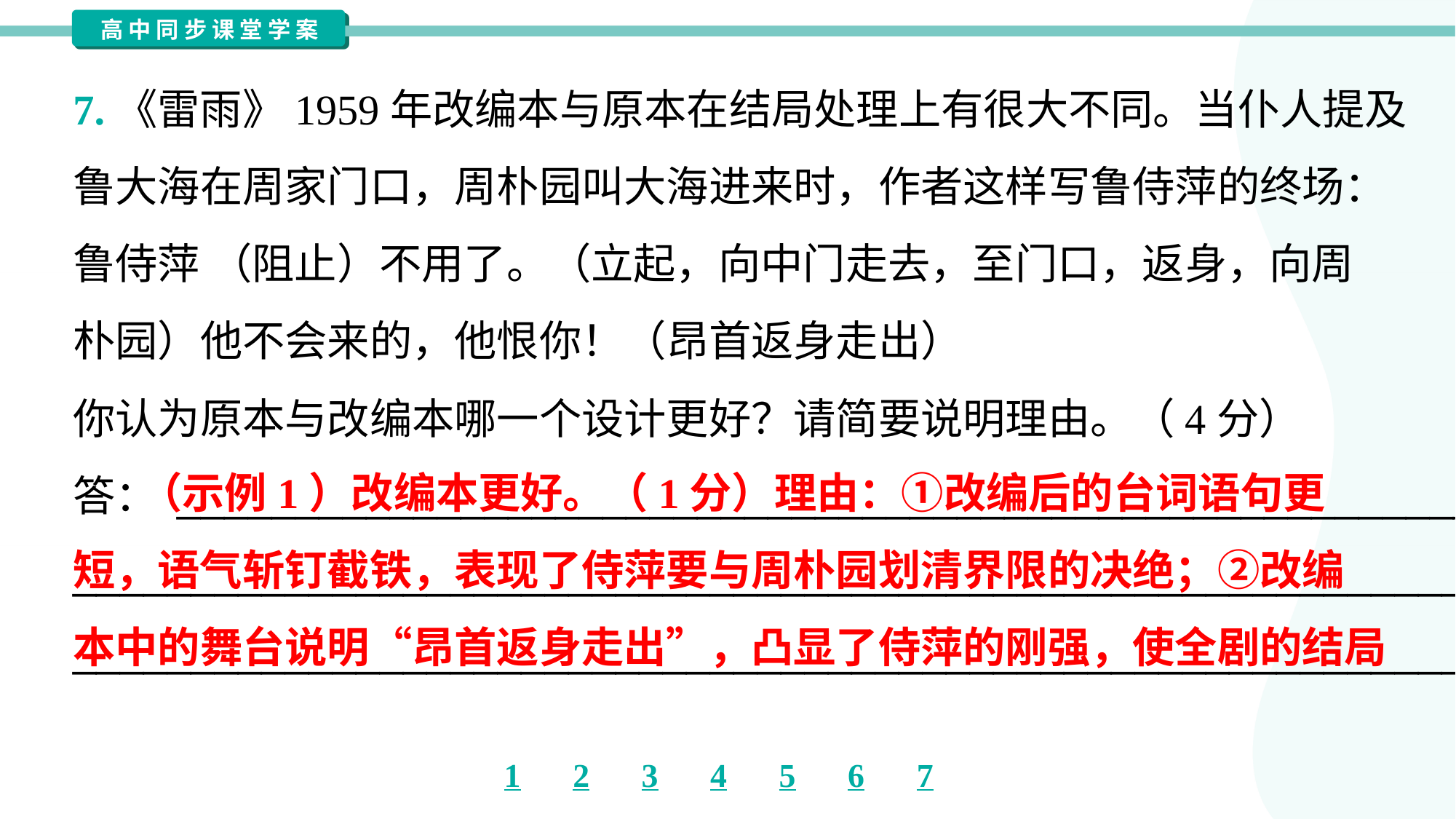

7.《雷雨》1959年改编本与原本在结局处理上有很大不同。当仆人提及
鲁大海在周家门口，周朴园叫大海进来时，作者这样写鲁侍萍的终场：
鲁侍萍 （阻止）不用了。（立起，向中门走去，至门口，返身，向周
朴园）他不会来的，他恨你！（昂首返身走出）
你认为原本与改编本哪一个设计更好？请简要说明理由。（4分）
答： ________________________________________________________
_____________________________________________________________
_____________________________________________________________
      （示例1）改编本更好。（1分）理由：①改编后的台词语句更
短，语气斩钉截铁，表现了侍萍要与周朴园划清界限的决绝；②改编
本中的舞台说明“昂首返身走出”，凸显了侍萍的刚强，使全剧的结局